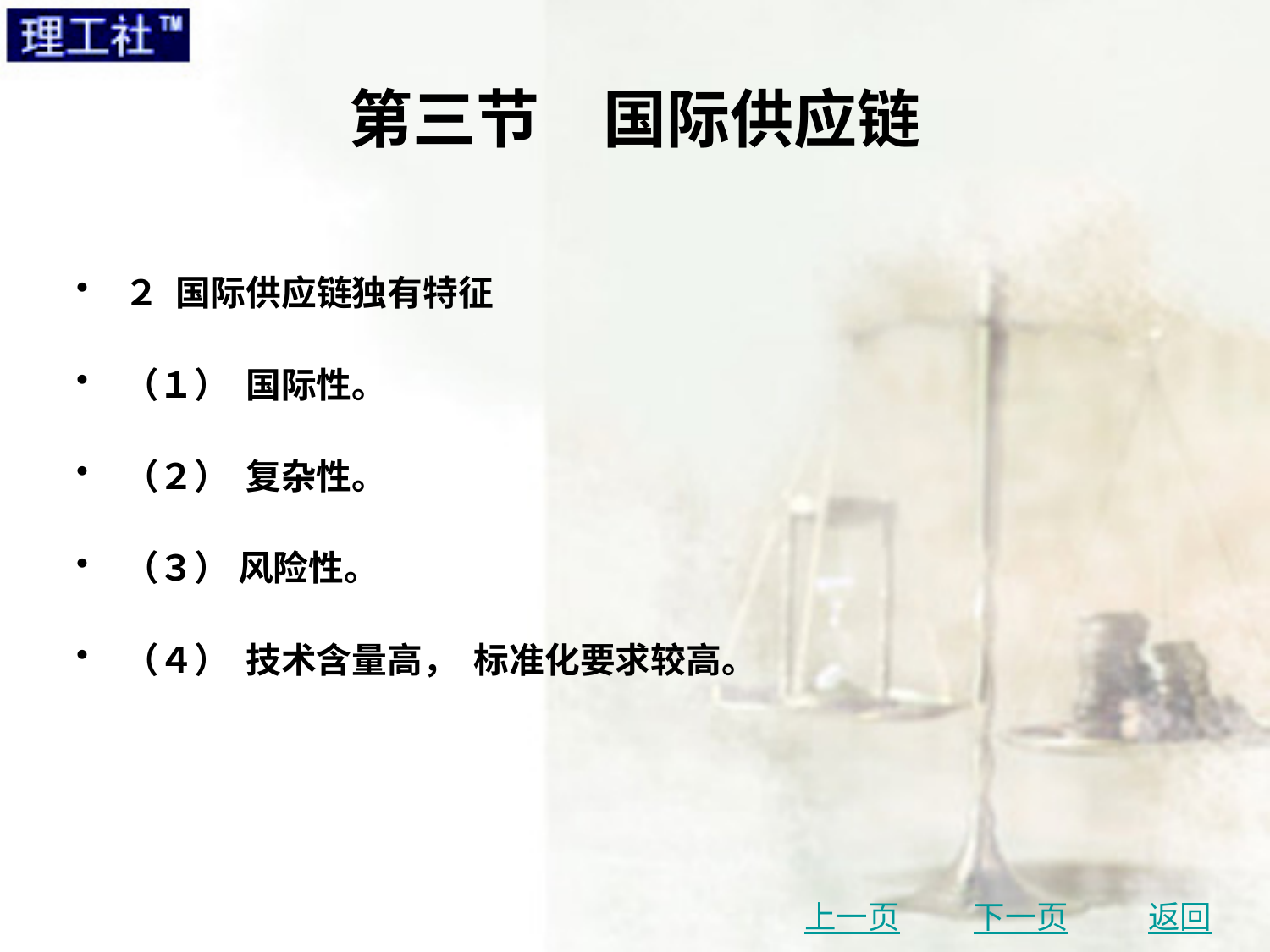

# 第三节　国际供应链
２  国际供应链独有特征
（１）  国际性。
（２）  复杂性。
（３） 风险性。
（４）  技术含量高，  标准化要求较高。
上一页
下一页
返回